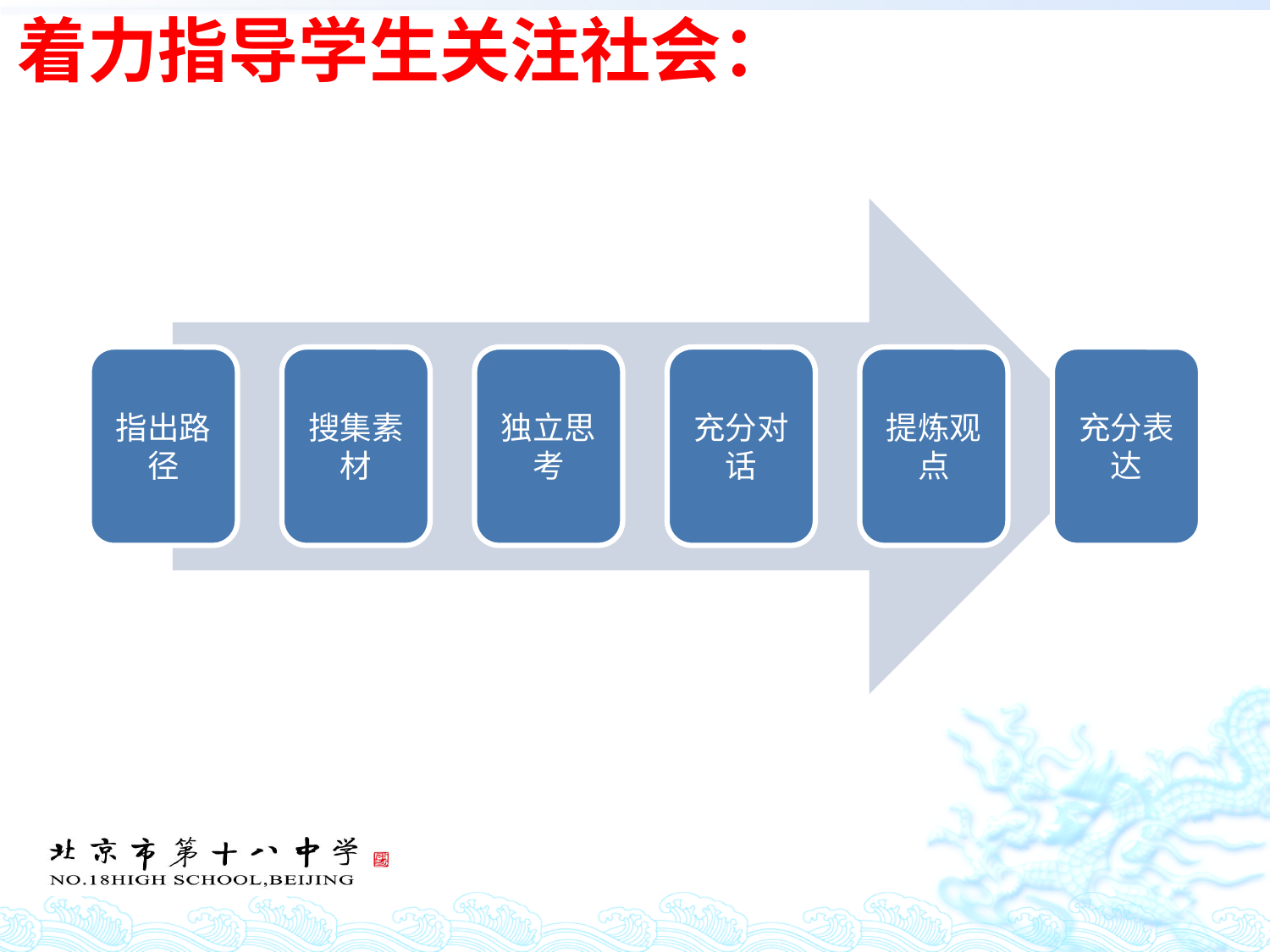

着力指导学生关注社会：
指出路径
搜集素材
独立思考
充分对话
提炼观点
充分表达